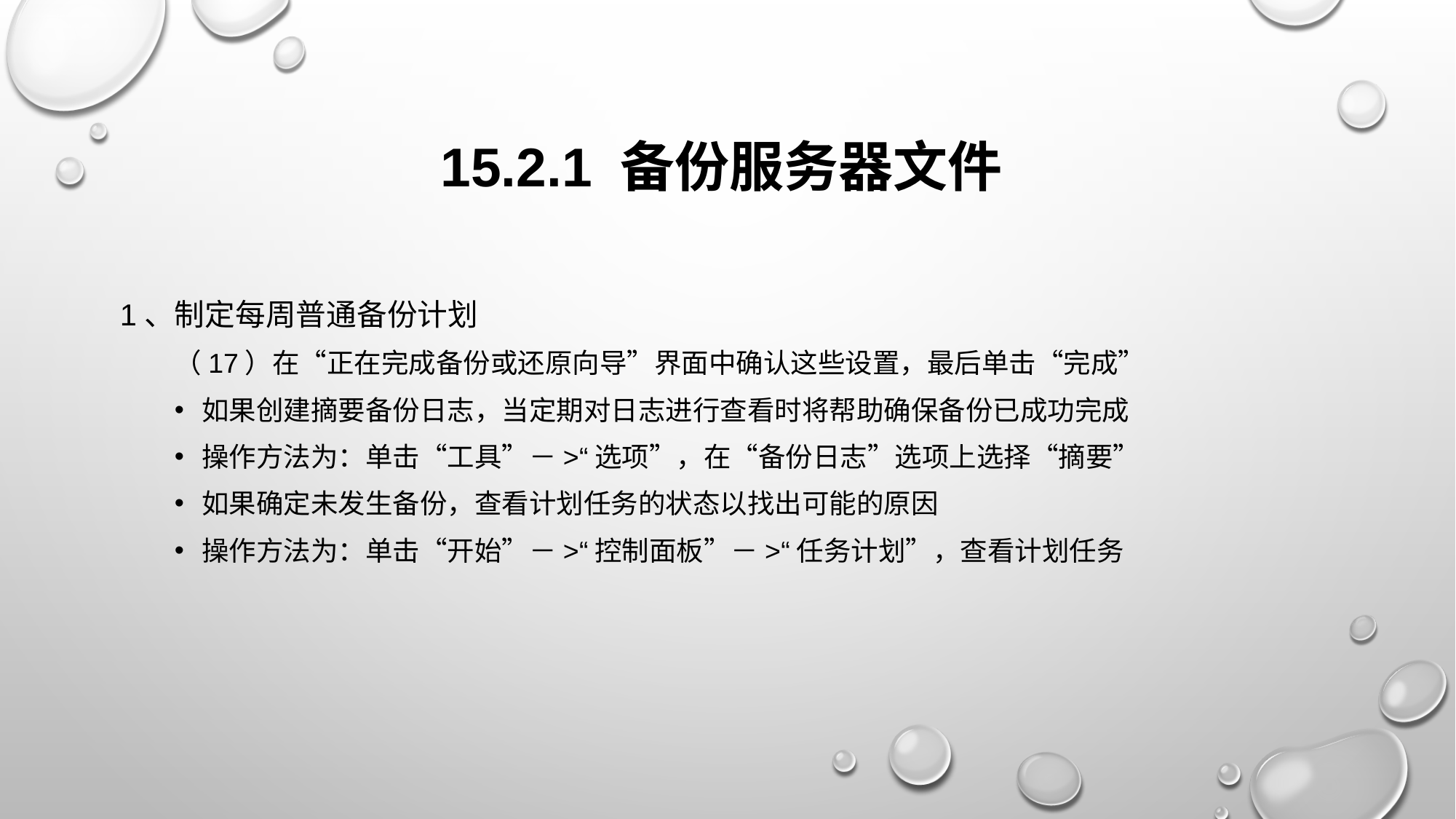

# 15.2.1 备份服务器文件
1、制定每周普通备份计划
（17）在“正在完成备份或还原向导”界面中确认这些设置，最后单击“完成”
如果创建摘要备份日志，当定期对日志进行查看时将帮助确保备份已成功完成
操作方法为：单击“工具”－>“选项”，在“备份日志”选项上选择“摘要”
如果确定未发生备份，查看计划任务的状态以找出可能的原因
操作方法为：单击“开始”－>“控制面板”－>“任务计划”，查看计划任务